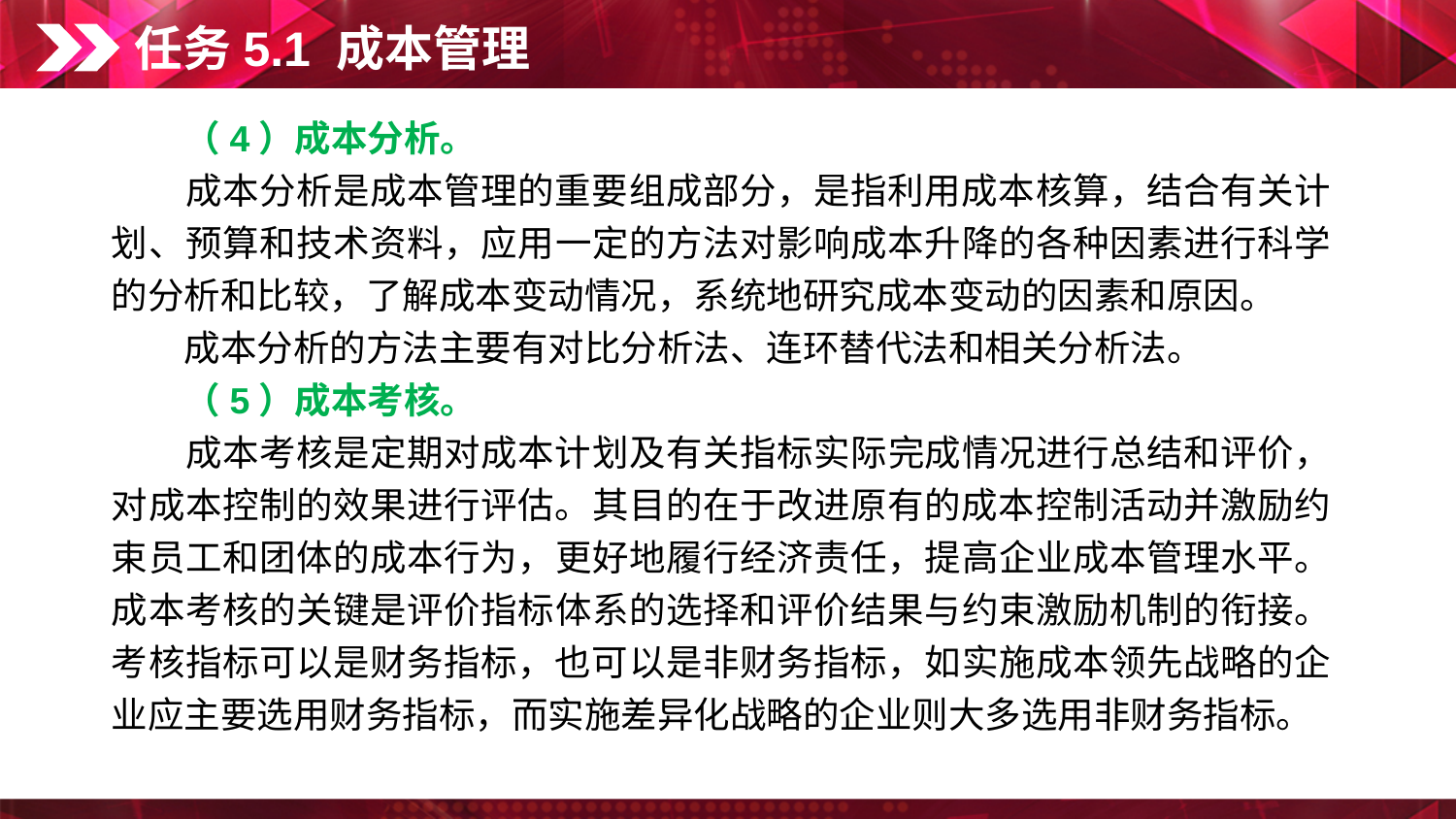

任务5.1 成本管理

　　（4）成本分析。
　　成本分析是成本管理的重要组成部分，是指利用成本核算，结合有关计划、预算和技术资料，应用一定的方法对影响成本升降的各种因素进行科学的分析和比较，了解成本变动情况，系统地研究成本变动的因素和原因。
　　成本分析的方法主要有对比分析法、连环替代法和相关分析法。
　　（5）成本考核。
　　成本考核是定期对成本计划及有关指标实际完成情况进行总结和评价，对成本控制的效果进行评估。其目的在于改进原有的成本控制活动并激励约束员工和团体的成本行为，更好地履行经济责任，提高企业成本管理水平。成本考核的关键是评价指标体系的选择和评价结果与约束激励机制的衔接。考核指标可以是财务指标，也可以是非财务指标，如实施成本领先战略的企业应主要选用财务指标，而实施差异化战略的企业则大多选用非财务指标。